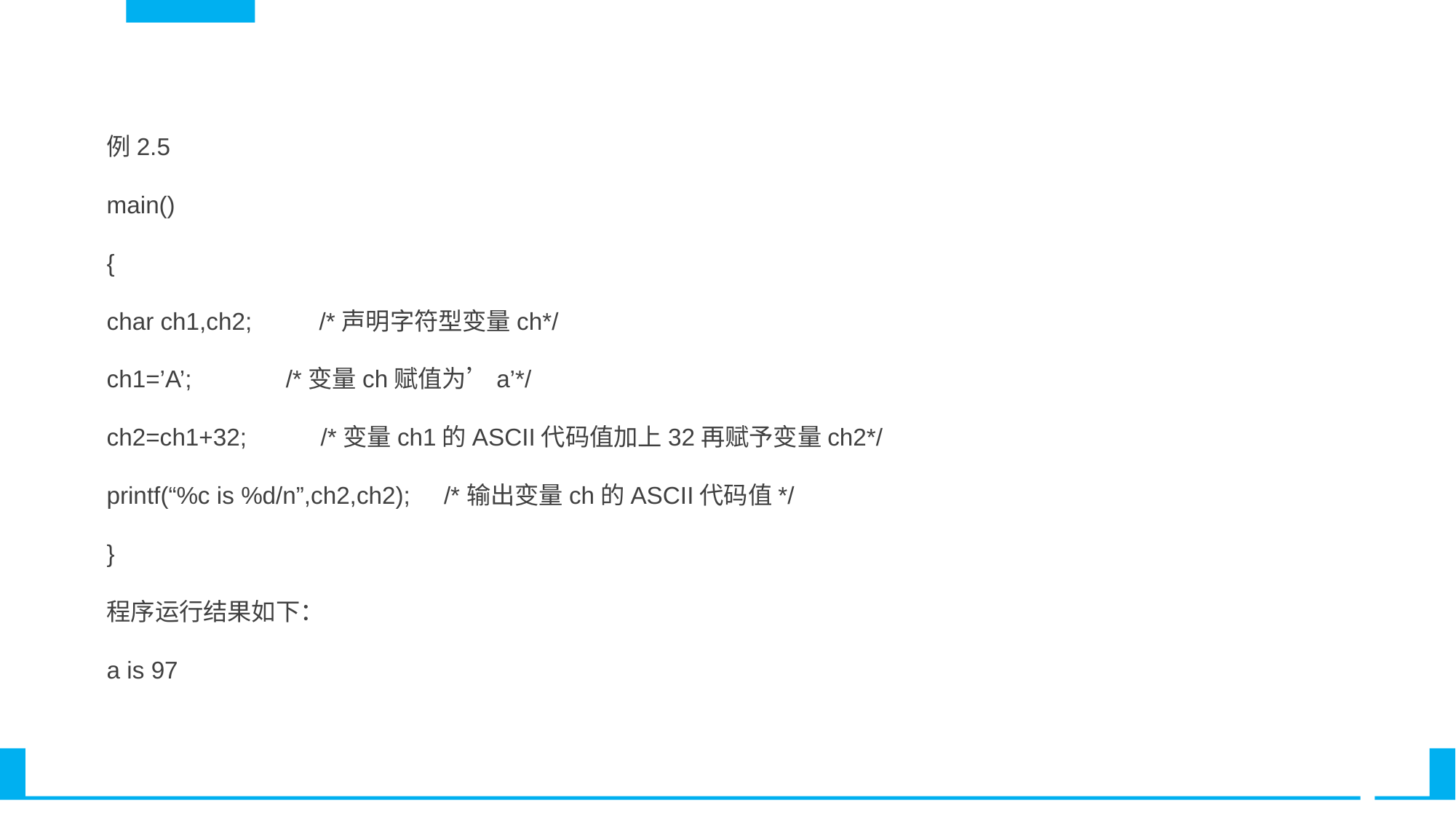

例2.5
main()
{
char ch1,ch2;          /*声明字符型变量ch*/
ch1=’A’;              /*变量ch赋值为’a’*/
ch2=ch1+32;           /*变量ch1的ASCII代码值加上32再赋予变量ch2*/
printf(“%c is %d/n”,ch2,ch2);     /*输出变量ch的ASCII代码值*/
}
程序运行结果如下：
a is 97